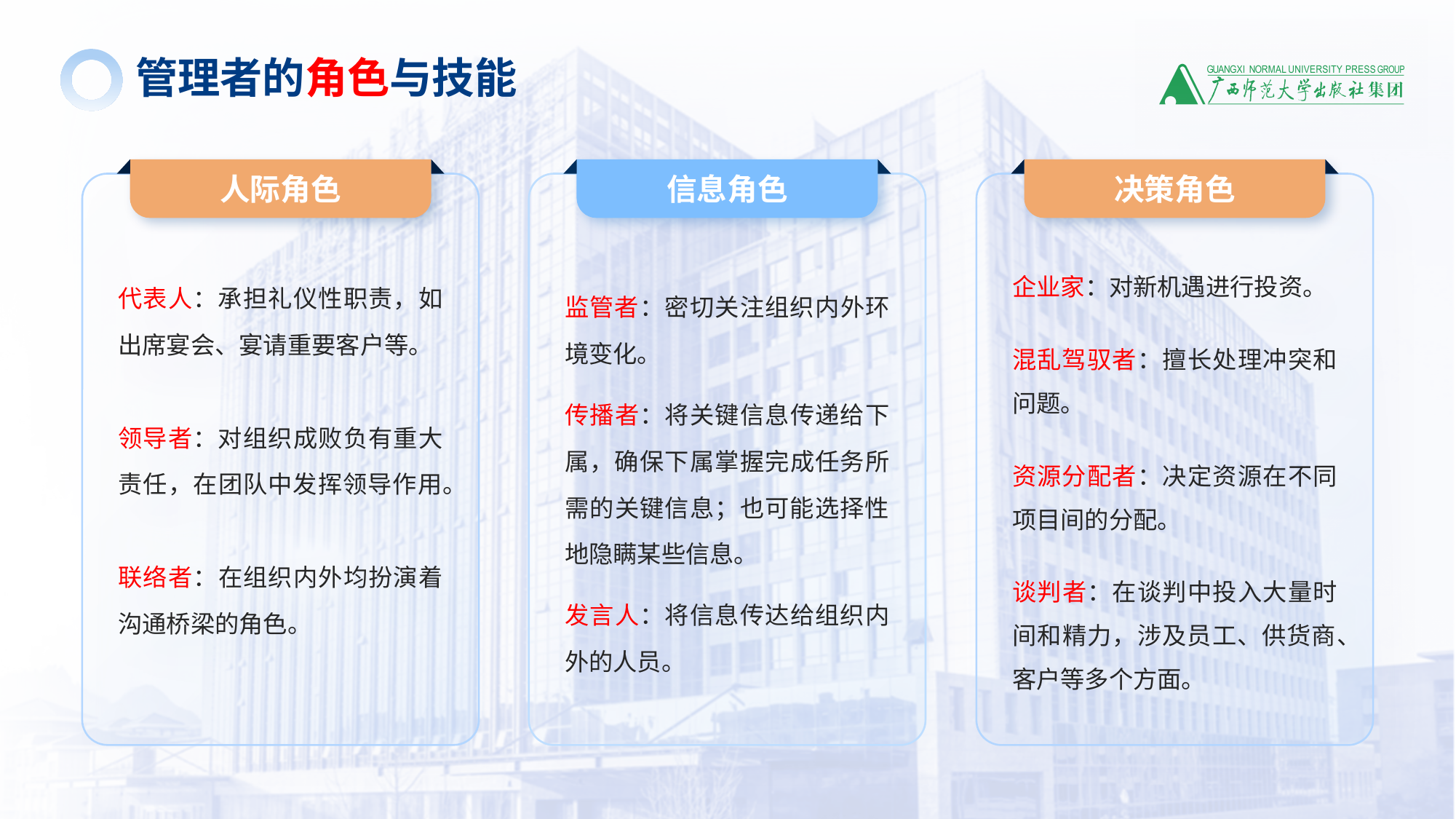

管理者的角色与技能

人际角色

信息角色

决策角色

代表人：承担礼仪性职责，如出席宴会、宴请重要客户等。

领导者：对组织成败负有重大责任，在团队中发挥领导作用。

联络者：在组织内外均扮演着沟通桥梁的角色。

监管者：密切关注组织内外环境变化。

传播者：将关键信息传递给下属，确保下属掌握完成任务所需的关键信息；也可能选择性地隐瞒某些信息。

发言人：将信息传达给组织内外的人员。
企业家：对新机遇进行投资。

混乱驾驭者：擅长处理冲突和问题。

资源分配者：决定资源在不同项目间的分配。

谈判者：在谈判中投入大量时间和精力，涉及员工、供货商、客户等多个方面。